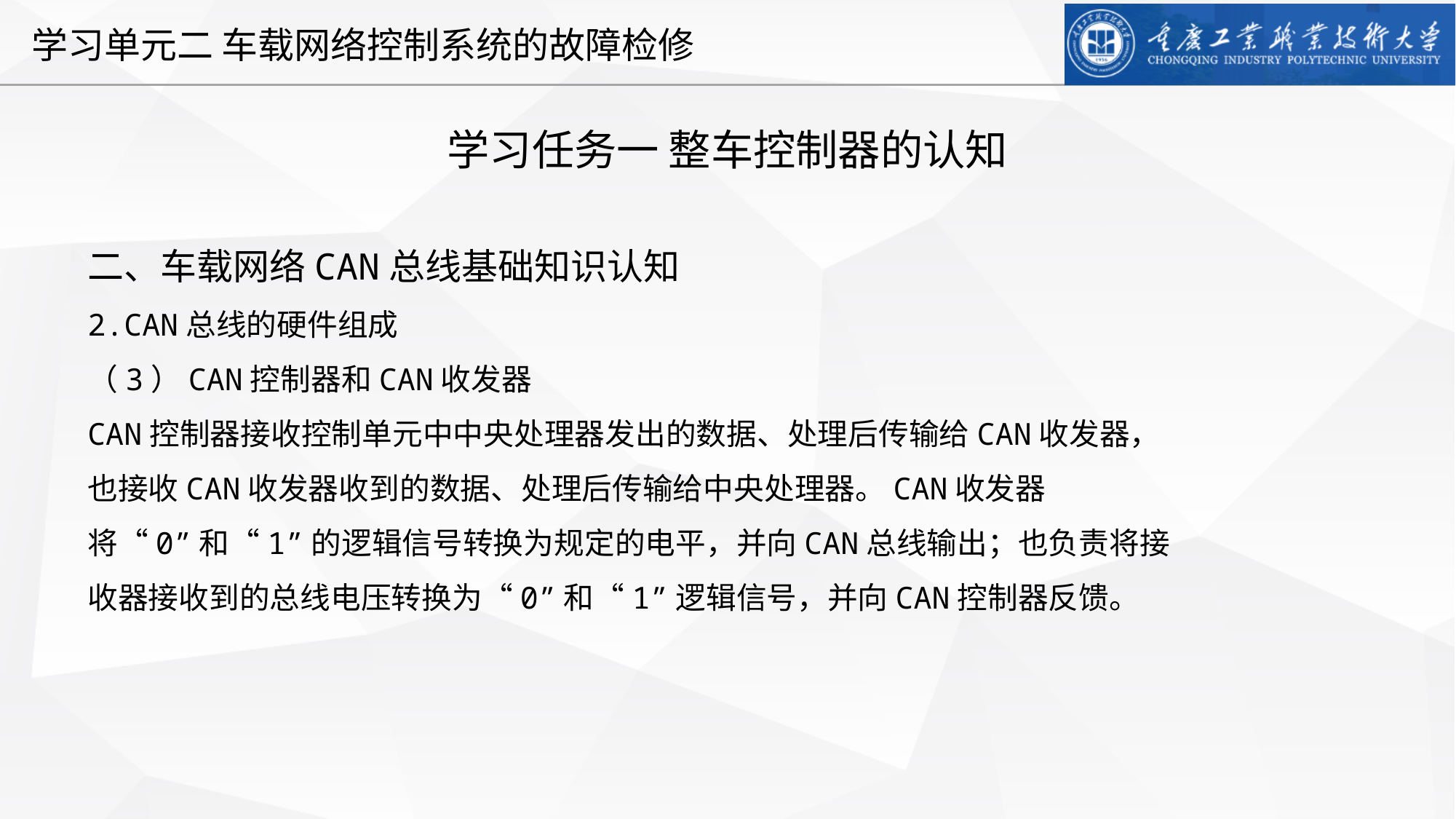

学习任务一 整车控制器的认知
二、车载网络CAN总线基础知识认知
2.CAN总线的硬件组成
（3）CAN控制器和CAN收发器
CAN控制器接收控制单元中中央处理器发出的数据、处理后传输给CAN收发器，也接收CAN收发器收到的数据、处理后传输给中央处理器。CAN收发器将“0”和“1”的逻辑信号转换为规定的电平，并向CAN总线输出；也负责将接收器接收到的总线电压转换为“0”和“1”逻辑信号，并向CAN控制器反馈。